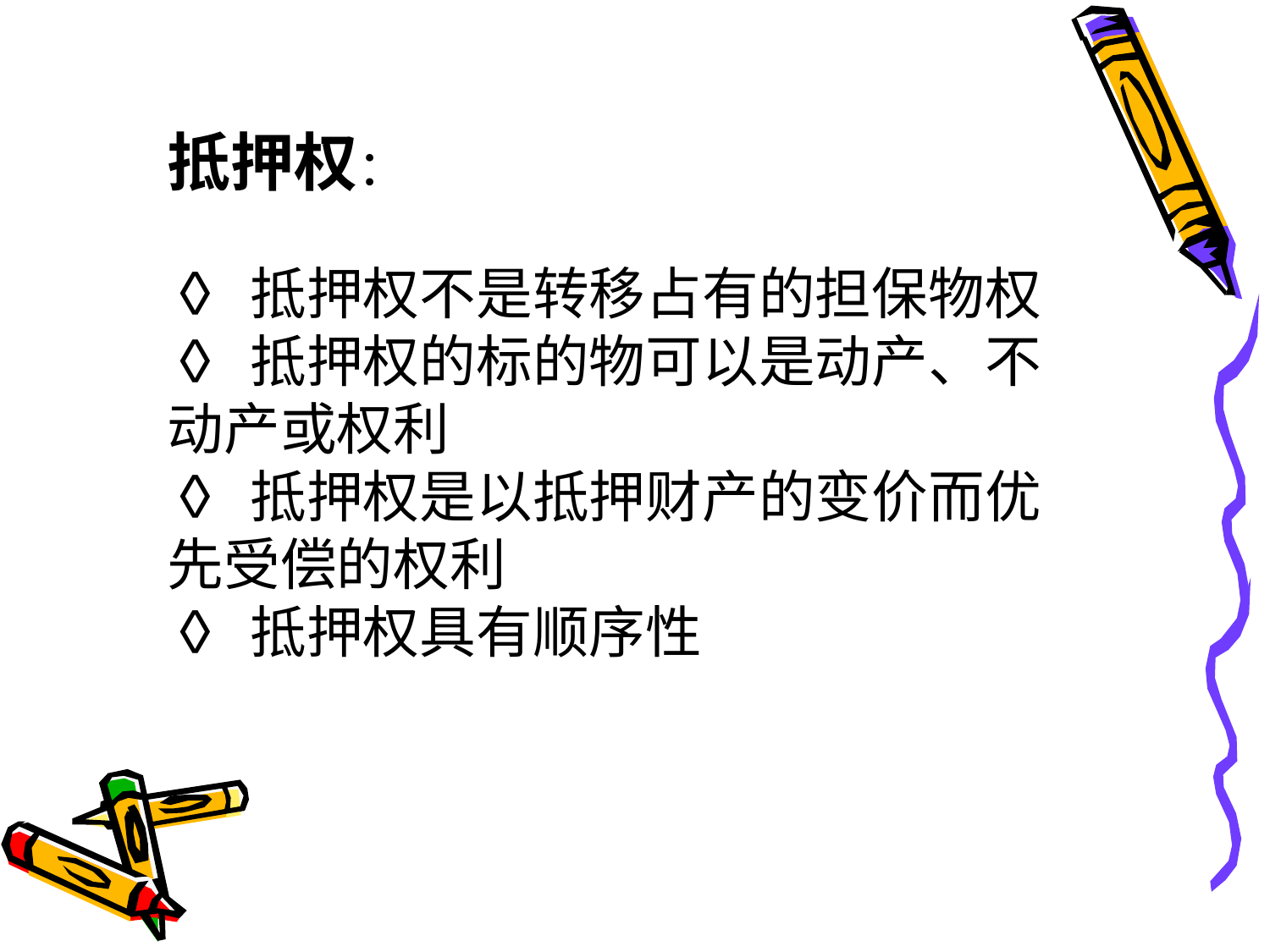

抵押权：

◊ 抵押权不是转移占有的担保物权
◊ 抵押权的标的物可以是动产、不动产或权利
◊ 抵押权是以抵押财产的变价而优先受偿的权利
◊ 抵押权具有顺序性